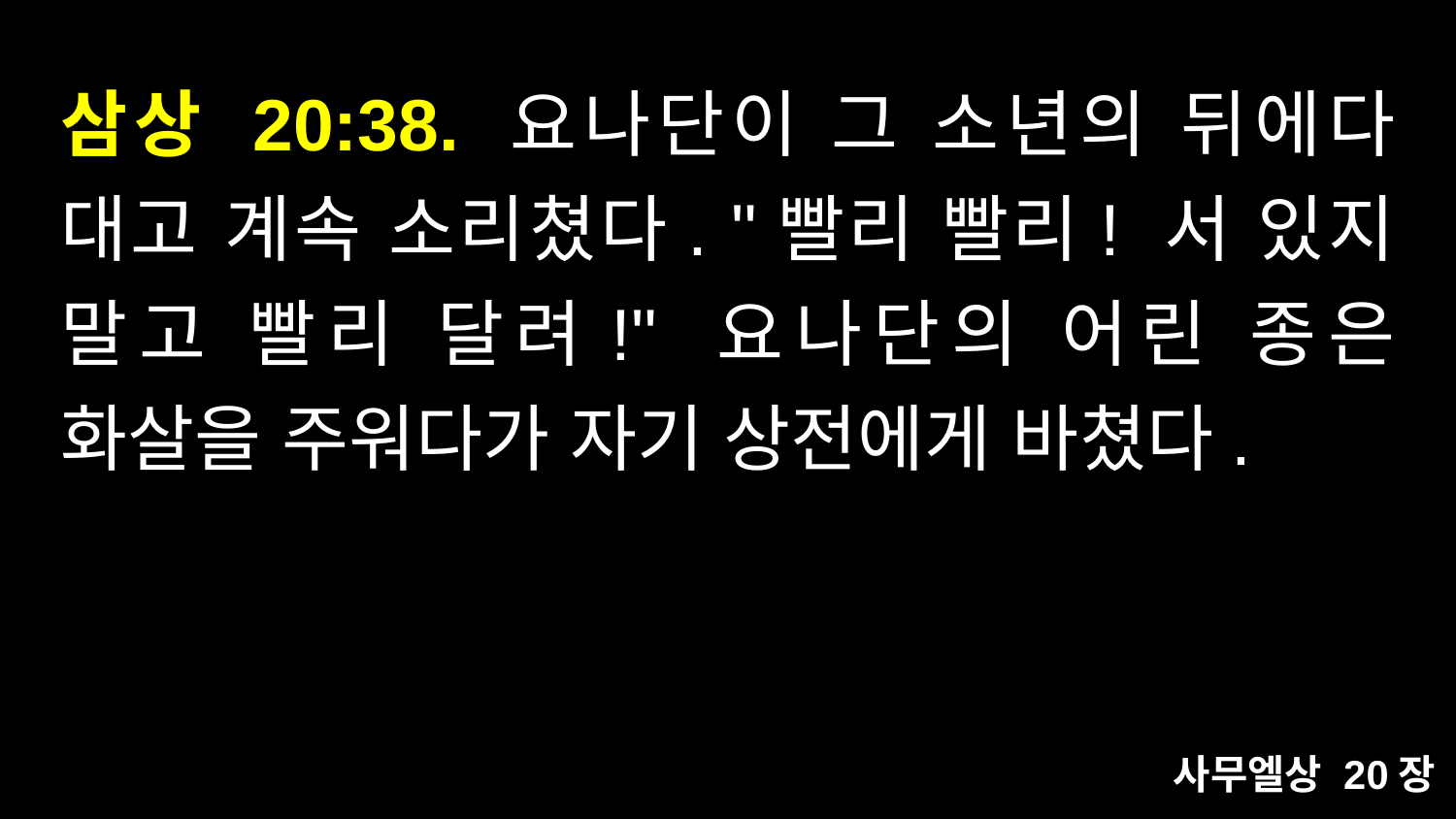

# 삼상 20:38. 요나단이 그 소년의 뒤에다 대고 계속 소리쳤다. "빨리 빨리! 서 있지 말고 빨리 달려!" 요나단의 어린 종은 화살을 주워다가 자기 상전에게 바쳤다.
사무엘상 20장